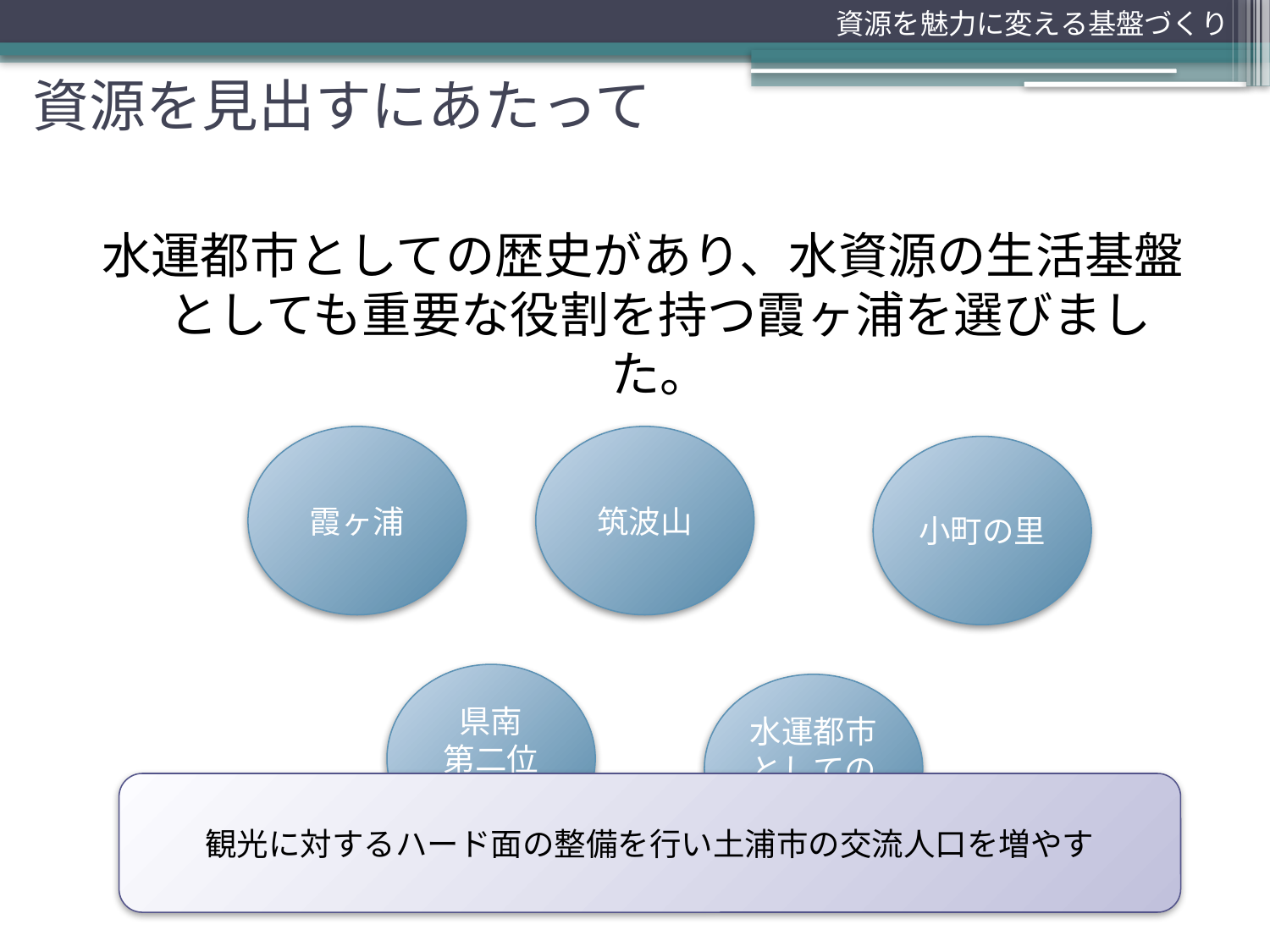

資源を魅力に変える基盤づくり
# 資源を見出すにあたって
水運都市としての歴史があり、水資源の生活基盤としても重要な役割を持つ霞ヶ浦を選びました。
霞ヶ浦
筑波山
小町の里
県南
第二位の都市
水運都市
としての
歴史
観光に対するハード面の整備を行い土浦市の交流人口を増やす